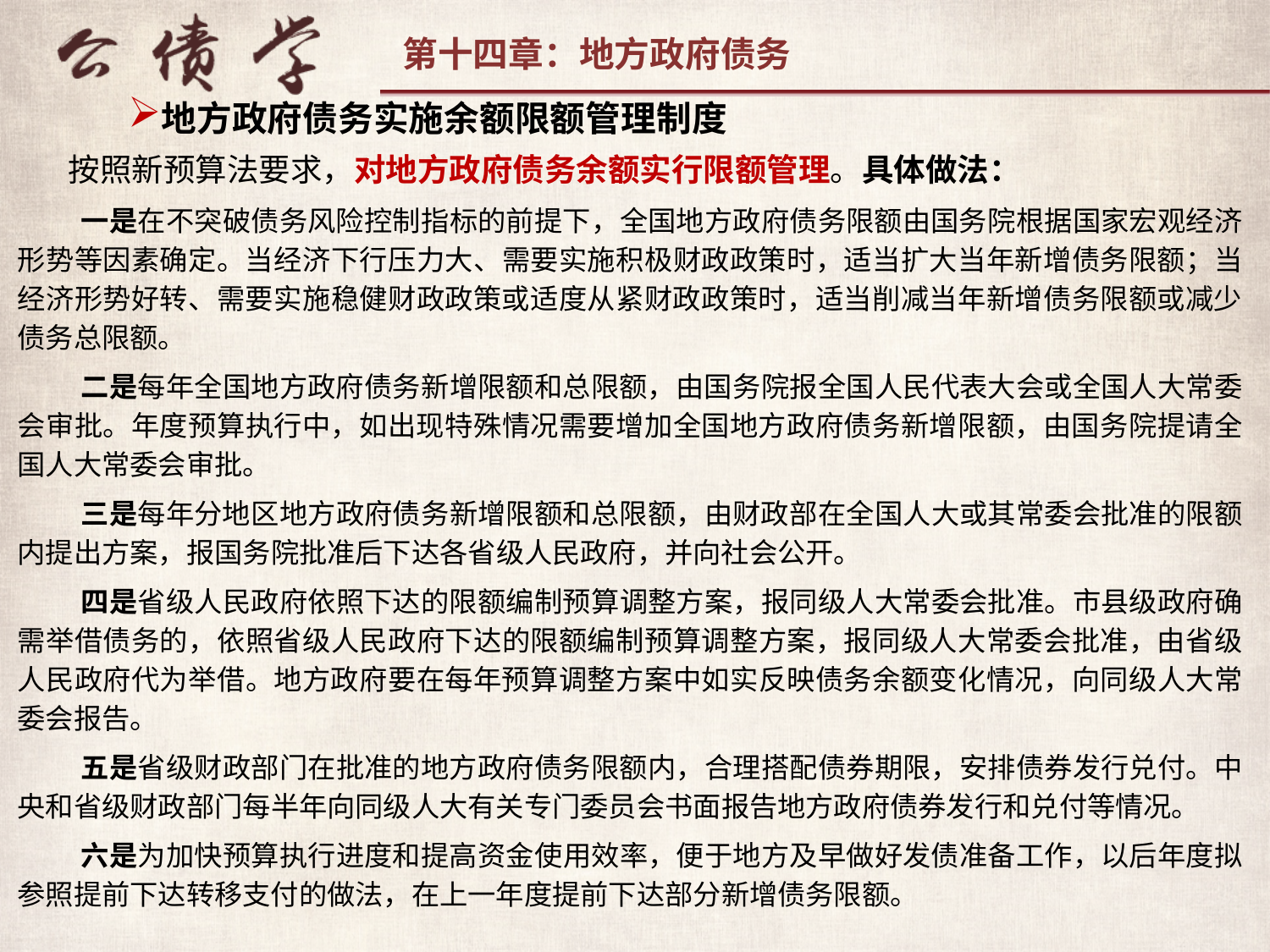

地方政府债务实施余额限额管理制度
      按照新预算法要求，对地方政府债务余额实行限额管理。具体做法：
一是在不突破债务风险控制指标的前提下，全国地方政府债务限额由国务院根据国家宏观经济形势等因素确定。当经济下行压力大、需要实施积极财政政策时，适当扩大当年新增债务限额；当经济形势好转、需要实施稳健财政政策或适度从紧财政政策时，适当削减当年新增债务限额或减少债务总限额。
二是每年全国地方政府债务新增限额和总限额，由国务院报全国人民代表大会或全国人大常委会审批。年度预算执行中，如出现特殊情况需要增加全国地方政府债务新增限额，由国务院提请全国人大常委会审批。
三是每年分地区地方政府债务新增限额和总限额，由财政部在全国人大或其常委会批准的限额内提出方案，报国务院批准后下达各省级人民政府，并向社会公开。
四是省级人民政府依照下达的限额编制预算调整方案，报同级人大常委会批准。市县级政府确需举借债务的，依照省级人民政府下达的限额编制预算调整方案，报同级人大常委会批准，由省级人民政府代为举借。地方政府要在每年预算调整方案中如实反映债务余额变化情况，向同级人大常委会报告。
五是省级财政部门在批准的地方政府债务限额内，合理搭配债券期限，安排债券发行兑付。中央和省级财政部门每半年向同级人大有关专门委员会书面报告地方政府债券发行和兑付等情况。
六是为加快预算执行进度和提高资金使用效率，便于地方及早做好发债准备工作，以后年度拟参照提前下达转移支付的做法，在上一年度提前下达部分新增债务限额。
21